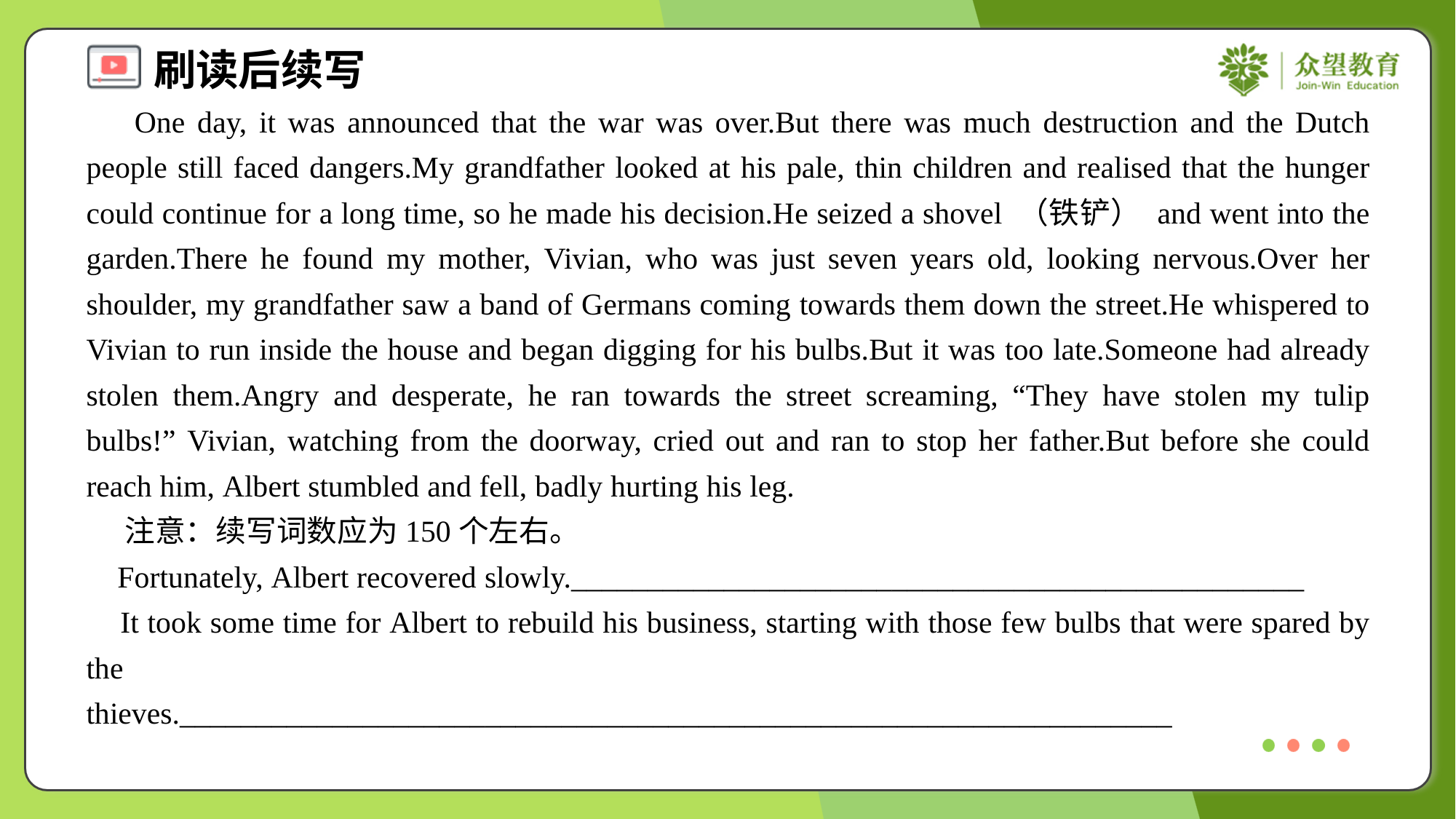

One day, it was announced that the war was over.But there was much destruction and the Dutch people still faced dangers.My grandfather looked at his pale, thin children and realised that the hunger could continue for a long time, so he made his decision.He seized a shovel （铁铲） and went into the garden.There he found my mother, Vivian, who was just seven years old, looking nervous.Over her shoulder, my grandfather saw a band of Germans coming towards them down the street.He whispered to Vivian to run inside the house and began digging for his bulbs.But it was too late.Someone had already stolen them.Angry and desperate, he ran towards the street screaming, “They have stolen my tulip bulbs!” Vivian, watching from the doorway, cried out and ran to stop her father.But before she could reach him, Albert stumbled and fell, badly hurting his leg.
    注意：续写词数应为150个左右。
    Fortunately, Albert recovered slowly.________________________________________________
    It took some time for Albert to rebuild his business, starting with those few bulbs that were spared by the thieves._________________________________________________________________#1.2.2